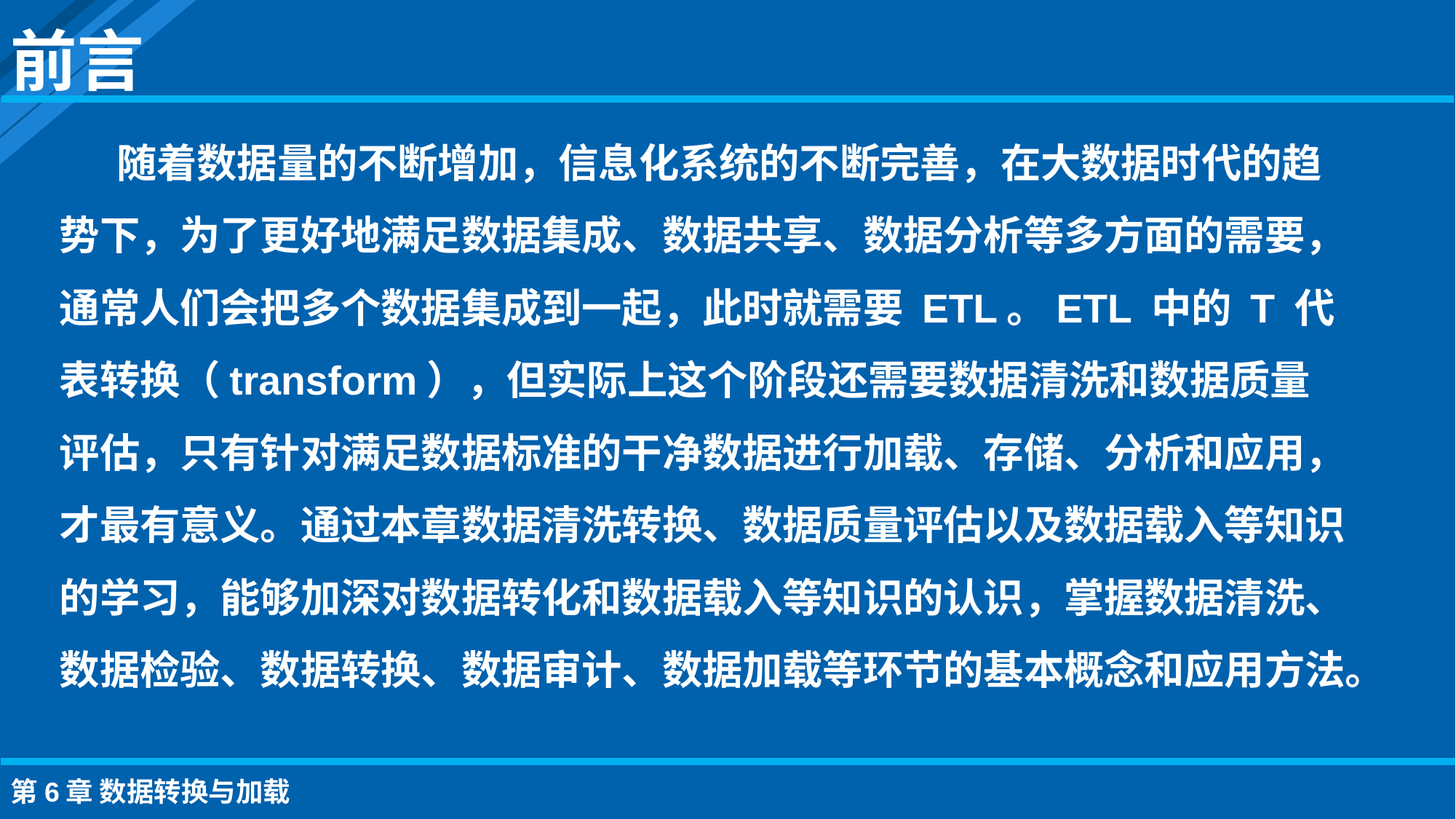

前言

随着数据量的不断增加，信息化系统的不断完善，在大数据时代的趋势下，为了更好地满足数据集成、数据共享、数据分析等多方面的需要，通常人们会把多个数据集成到一起，此时就需要 ETL。ETL 中的 T 代表转换（transform），但实际上这个阶段还需要数据清洗和数据质量评估，只有针对满足数据标准的干净数据进行加载、存储、分析和应用，才最有意义。通过本章数据清洗转换、数据质量评估以及数据载入等知识的学习，能够加深对数据转化和数据载入等知识的认识，掌握数据清洗、数据检验、数据转换、数据审计、数据加载等环节的基本概念和应用方法。
第6章 数据转换与加载